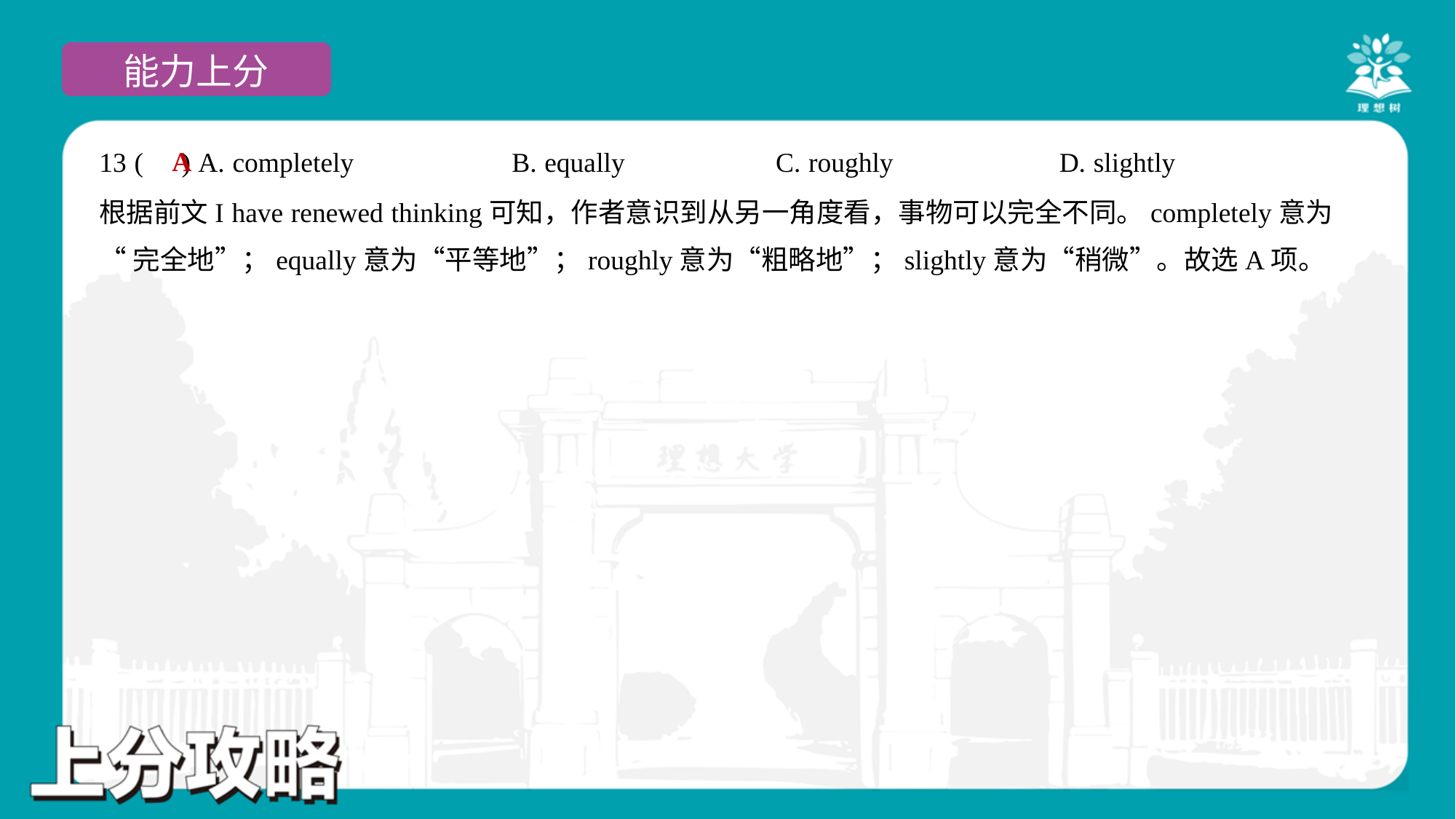

A
13 (     ) A. completely	B. equally	C. roughly	D. slightly
根据前文I have renewed thinking可知，作者意识到从另一角度看，事物可以完全不同。completely意为
“完全地”；equally意为“平等地”；roughly意为“粗略地”；slightly意为“稍微”。故选A项。